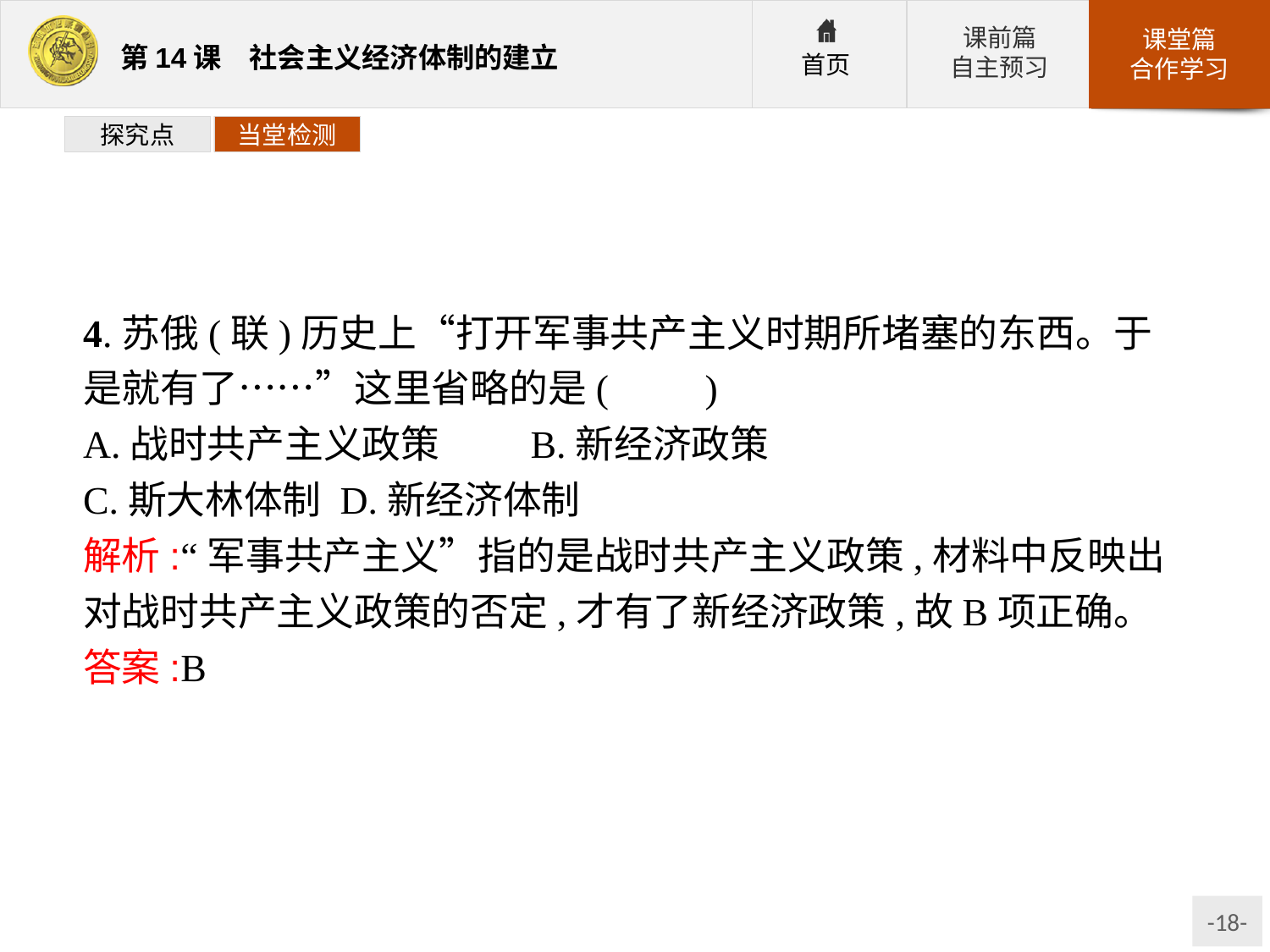

探究点
当堂检测
4.苏俄(联)历史上“打开军事共产主义时期所堵塞的东西。于是就有了……”这里省略的是(　　)
A.战时共产主义政策	B.新经济政策
C.斯大林体制	D.新经济体制
解析:“军事共产主义”指的是战时共产主义政策,材料中反映出对战时共产主义政策的否定,才有了新经济政策,故B项正确。
答案:B